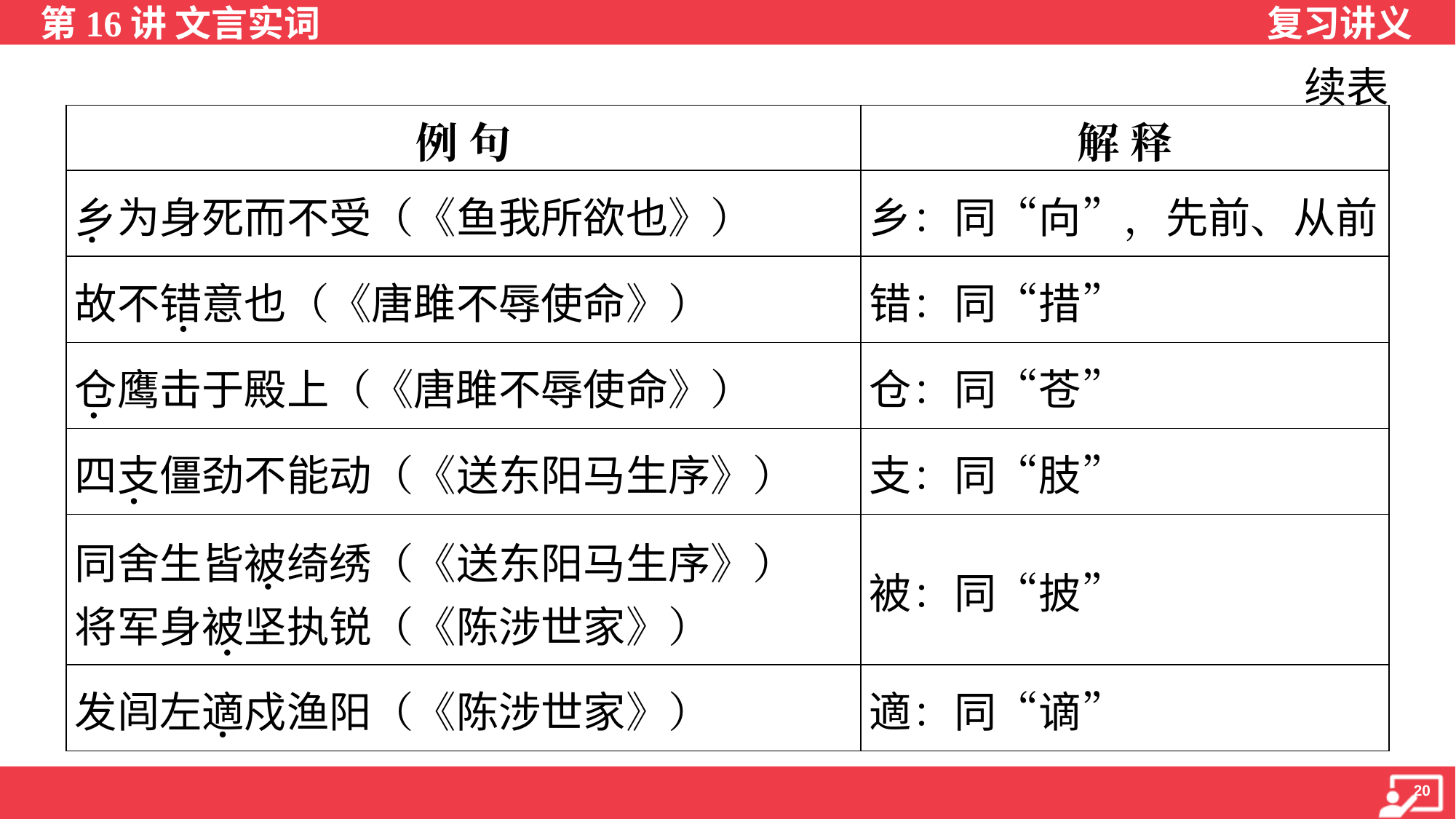

续表
| 例 句 | 解 释 |
| --- | --- |
| 乡为身死而不受（《鱼我所欲也》） | 乡：同“向”，先前、从前 |
| 故不错意也（《唐雎不辱使命》） | 错：同“措” |
| 仓鹰击于殿上（《唐雎不辱使命》） | 仓：同“苍” |
| 四支僵劲不能动（《送东阳马生序》） | 支：同“肢” |
| 同舍生皆被绮绣（《送东阳马生序》） 将军身被坚执锐（《陈涉世家》） | 被：同“披” |
| 发闾左適戍渔阳（《陈涉世家》） | 適：同“谪” |